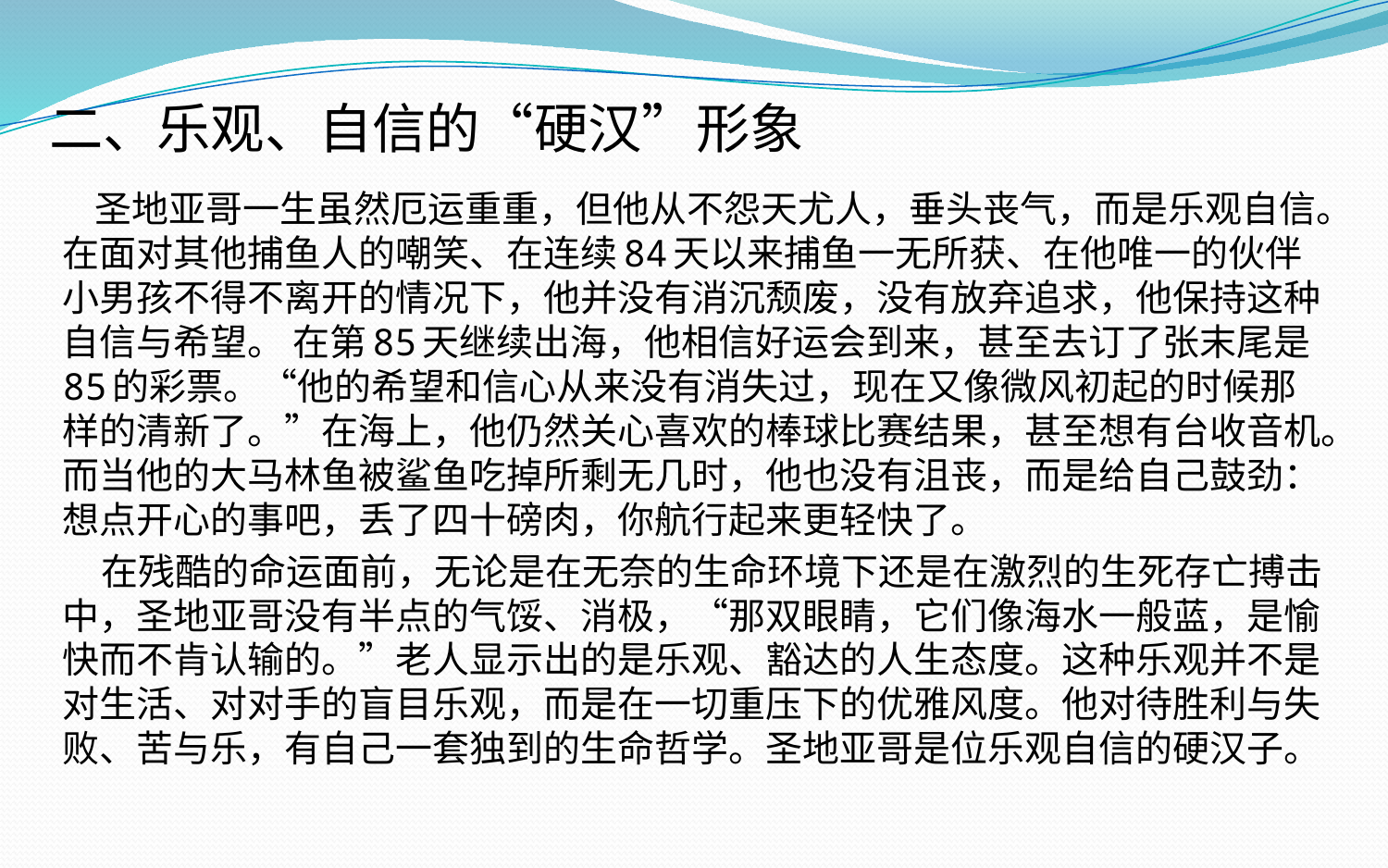

# 二、乐观、自信的“硬汉”形象
    圣地亚哥一生虽然厄运重重，但他从不怨天尤人，垂头丧气，而是乐观自信。在面对其他捕鱼人的嘲笑、在连续84天以来捕鱼一无所获、在他唯一的伙伴小男孩不得不离开的情况下，他并没有消沉颓废，没有放弃追求，他保持这种自信与希望。 在第85天继续出海，他相信好运会到来，甚至去订了张末尾是85的彩票。“他的希望和信心从来没有消失过，现在又像微风初起的时候那样的清新了。”在海上，他仍然关心喜欢的棒球比赛结果，甚至想有台收音机。而当他的大马林鱼被鲨鱼吃掉所剩无几时，他也没有沮丧，而是给自己鼓劲：想点开心的事吧，丢了四十磅肉，你航行起来更轻快了。
    在残酷的命运面前，无论是在无奈的生命环境下还是在激烈的生死存亡搏击中，圣地亚哥没有半点的气馁、消极，“那双眼睛，它们像海水一般蓝，是愉快而不肯认输的。”老人显示出的是乐观、豁达的人生态度。这种乐观并不是对生活、对对手的盲目乐观，而是在一切重压下的优雅风度。他对待胜利与失败、苦与乐，有自己一套独到的生命哲学。圣地亚哥是位乐观自信的硬汉子。